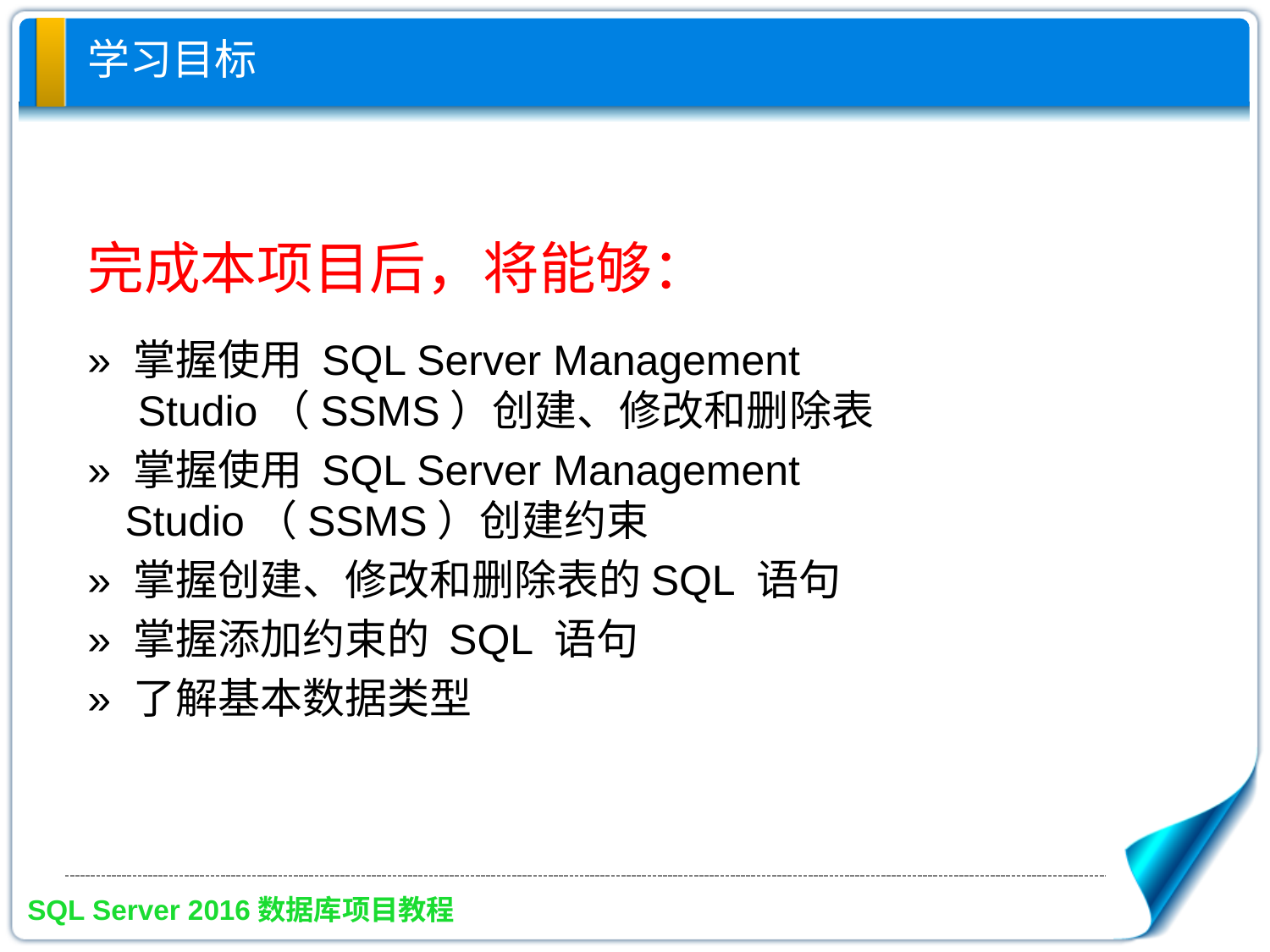

# 学习目标
完成本项目后，将能够：

» 掌握使用 SQL Server Management Studio（SSMS）创建、修改和删除表
» 掌握使用 SQL Server Management Studio（SSMS）创建约束
» 掌握创建、修改和删除表的SQL 语句
» 掌握添加约束的 SQL 语句
» 了解基本数据类型